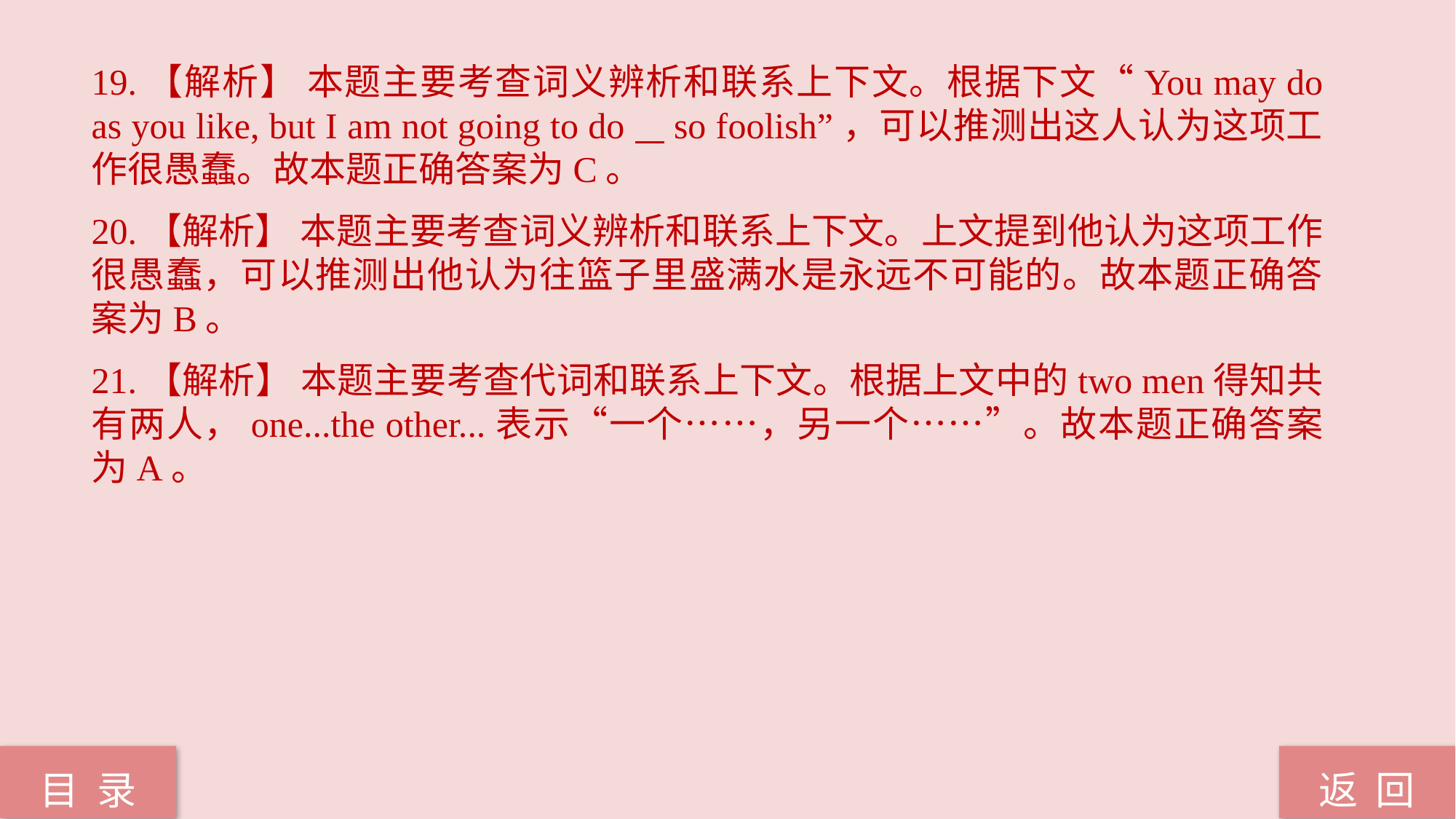

19.【解析】 本题主要考查词义辨析和联系上下文。根据下文“You may do as you like, but I am not going to do     so foolish”，可以推测出这人认为这项工作很愚蠢。故本题正确答案为C。
20.【解析】 本题主要考查词义辨析和联系上下文。上文提到他认为这项工作很愚蠢，可以推测出他认为往篮子里盛满水是永远不可能的。故本题正确答案为B。
21.【解析】 本题主要考查代词和联系上下文。根据上文中的two men得知共有两人，one...the other...表示“一个……，另一个……”。故本题正确答案为A。
返  回